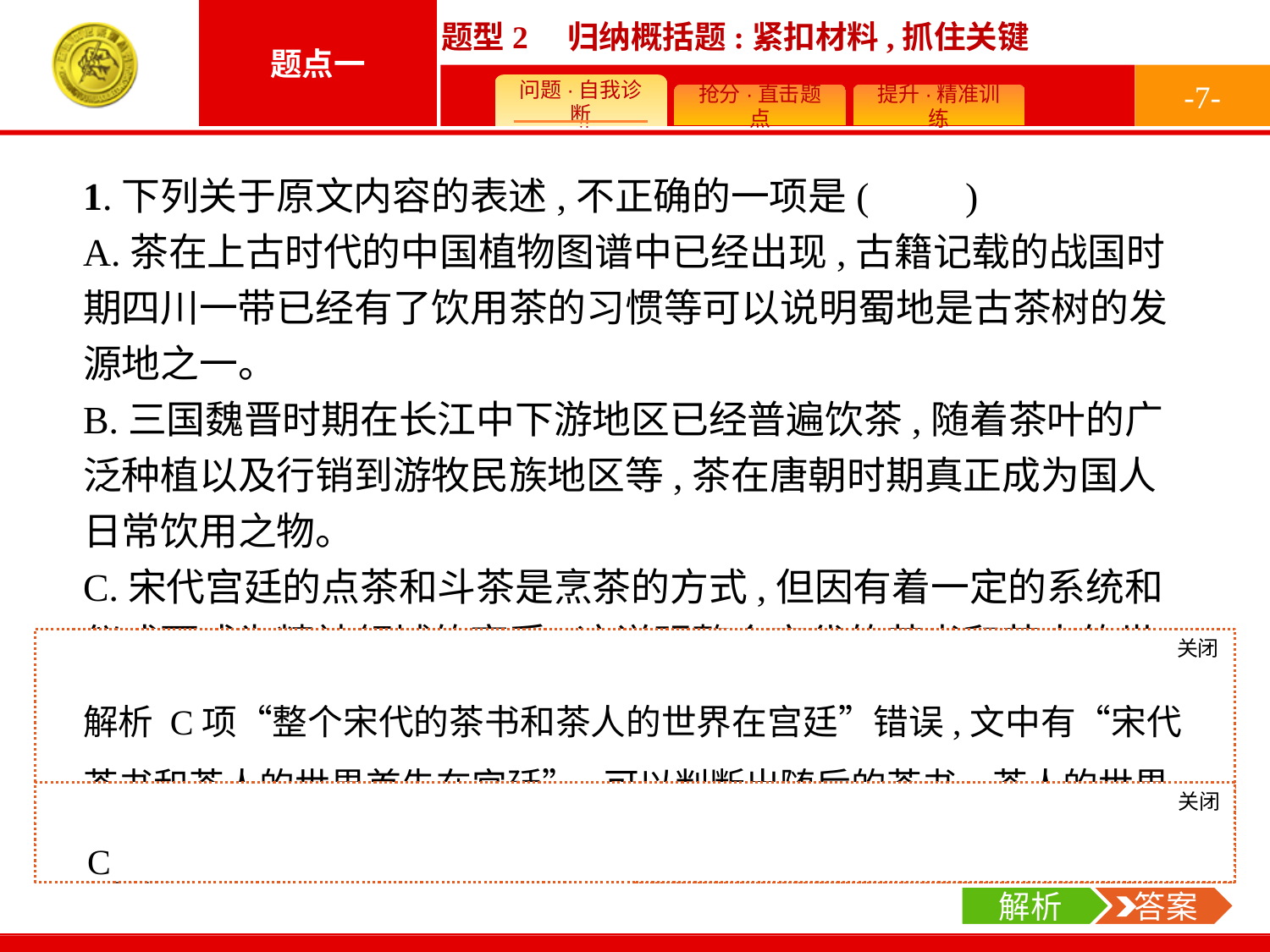

-7-
1.下列关于原文内容的表述,不正确的一项是(　　)
A.茶在上古时代的中国植物图谱中已经出现,古籍记载的战国时期四川一带已经有了饮用茶的习惯等可以说明蜀地是古茶树的发源地之一。
B.三国魏晋时期在长江中下游地区已经普遍饮茶,随着茶叶的广泛种植以及行销到游牧民族地区等,茶在唐朝时期真正成为国人日常饮用之物。
C.宋代宫廷的点茶和斗茶是烹茶的方式,但因有着一定的系统和仪式而成为精神领域的享受,这说明整个宋代的茶书和茶人的世界在宫廷。
D.清代中期后,民生凋敝,整个品茗雅趣走向没落,基本没人提及品茗雅趣了,随着时间的推移,现在很多中国人认为茶道是日本的国粹。

关闭
解析

解析 C项“整个宋代的茶书和茶人的世界在宫廷”错误,文中有“宋代茶书和茶人的世界首先在宫廷”,可以判断出随后的茶书、茶人的世界应该扩大到整个社会。
关闭

解析
  答案

C
解析
  答案